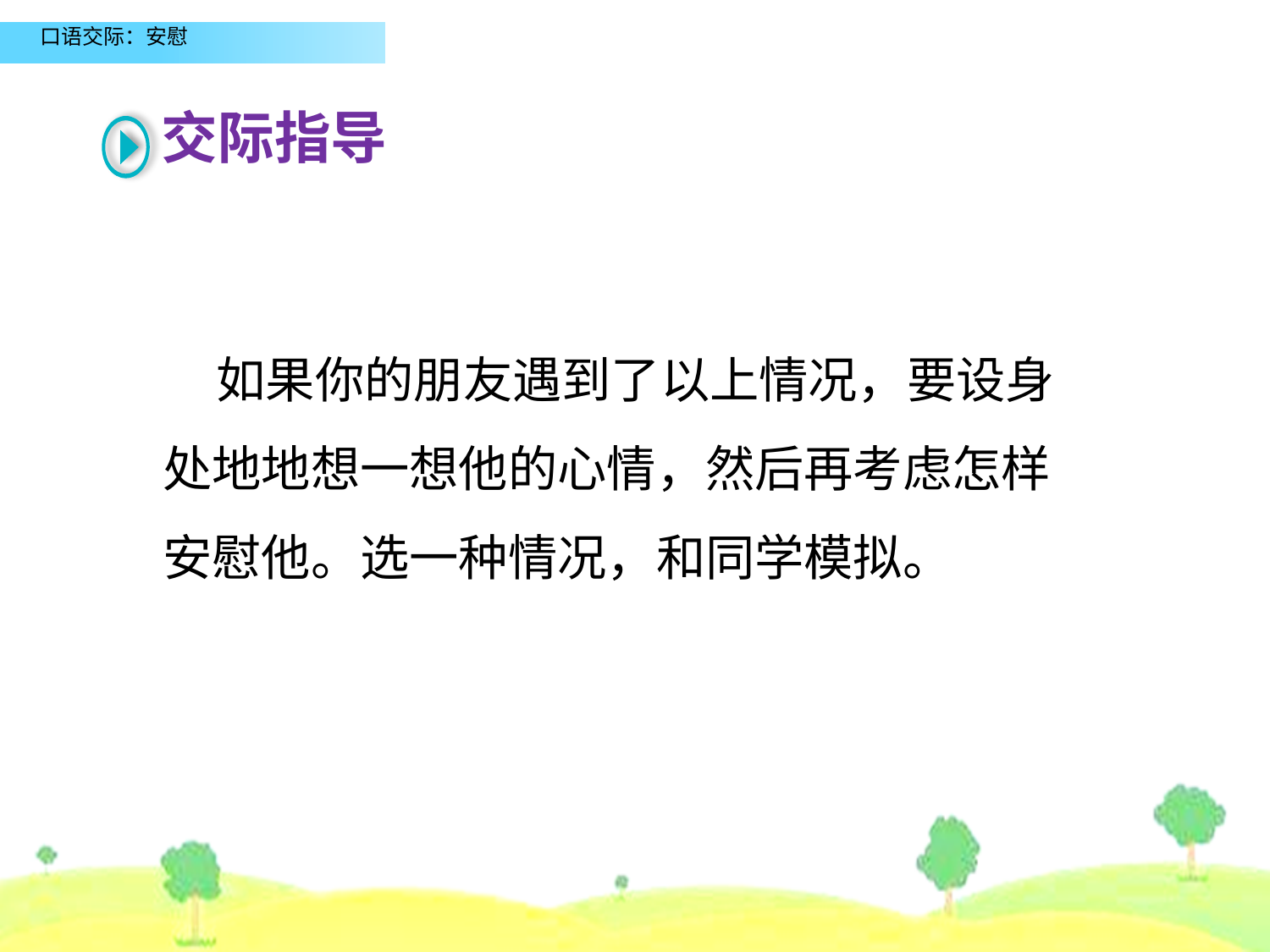

交际指导

    如果你的朋友遇到了以上情况，要设身处地地想一想他的心情，然后再考虑怎样安慰他。选一种情况，和同学模拟。